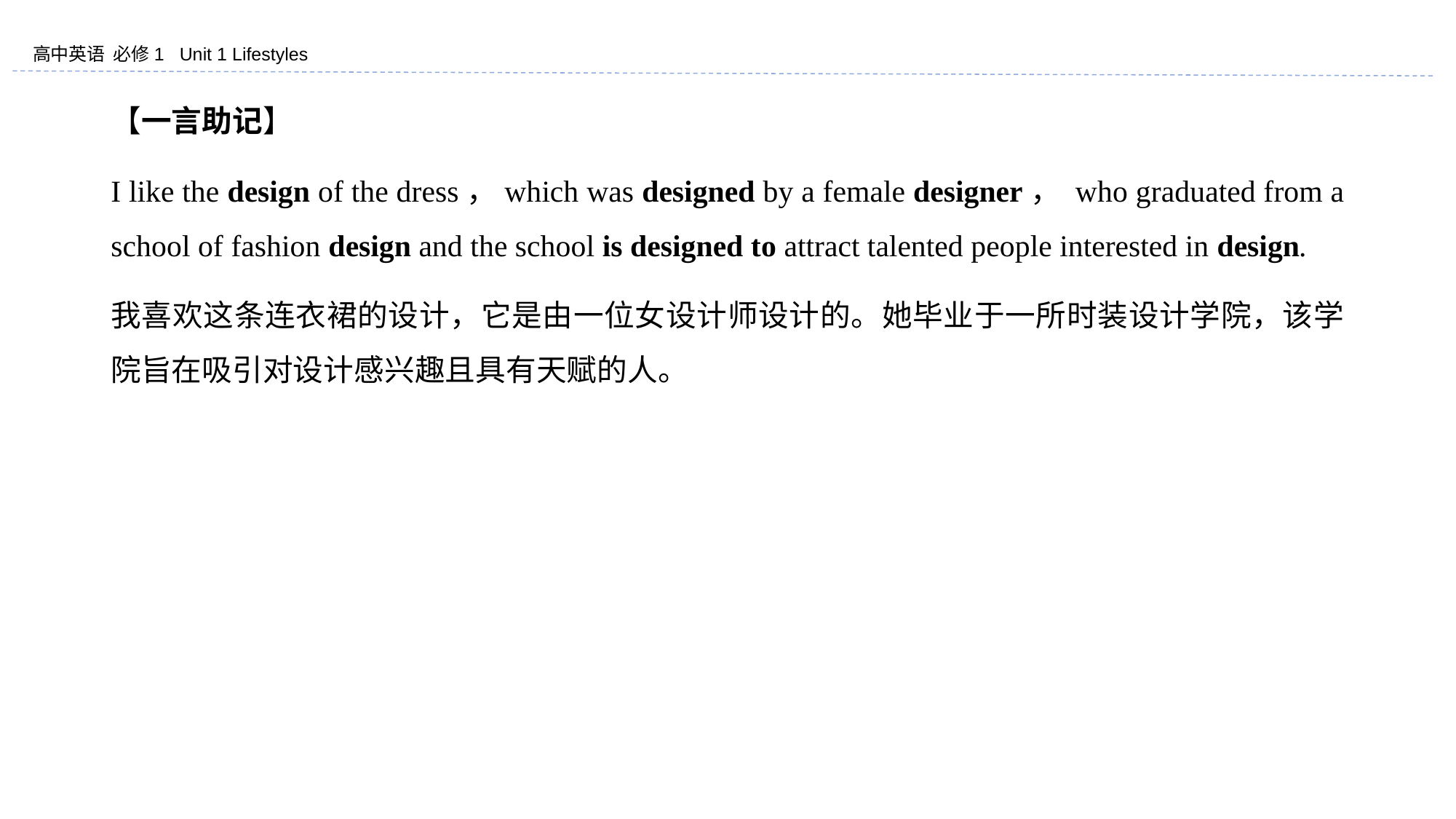

【一言助记】
I like the design of the dress，which was designed by a female designer， who graduated from a school of fashion design and the school is designed to attract talented people interested in design.
我喜欢这条连衣裙的设计，它是由一位女设计师设计的。她毕业于一所时装设计学院，该学院旨在吸引对设计感兴趣且具有天赋的人。